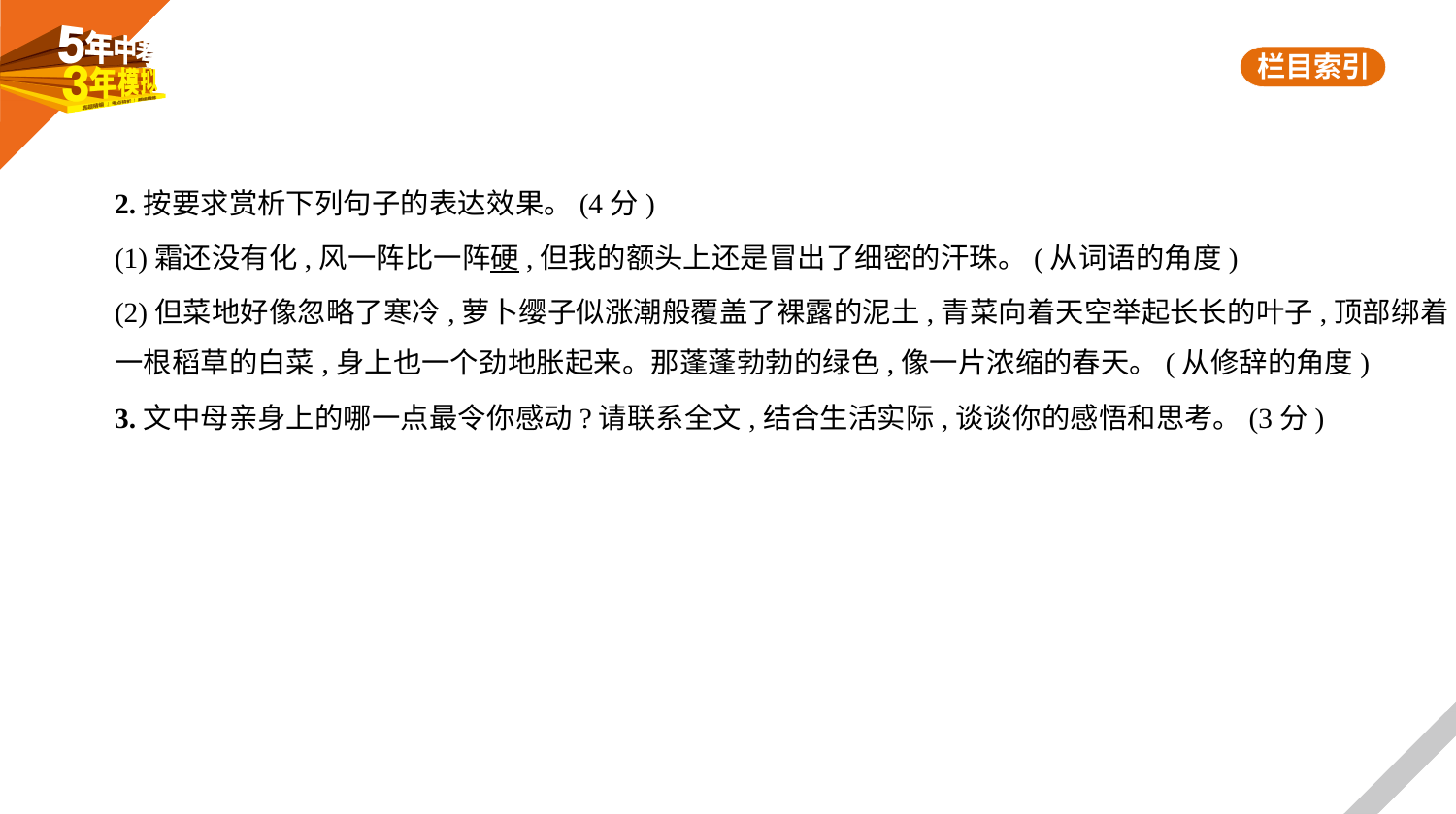

2.按要求赏析下列句子的表达效果。(4分)
(1)霜还没有化,风一阵比一阵硬,但我的额头上还是冒出了细密的汗珠。(从词语的角度)
(2)但菜地好像忽略了寒冷,萝卜缨子似涨潮般覆盖了裸露的泥土,青菜向着天空举起长长的叶子,顶部绑着
一根稻草的白菜,身上也一个劲地胀起来。那蓬蓬勃勃的绿色,像一片浓缩的春天。(从修辞的角度)
3.文中母亲身上的哪一点最令你感动?请联系全文,结合生活实际,谈谈你的感悟和思考。(3分)